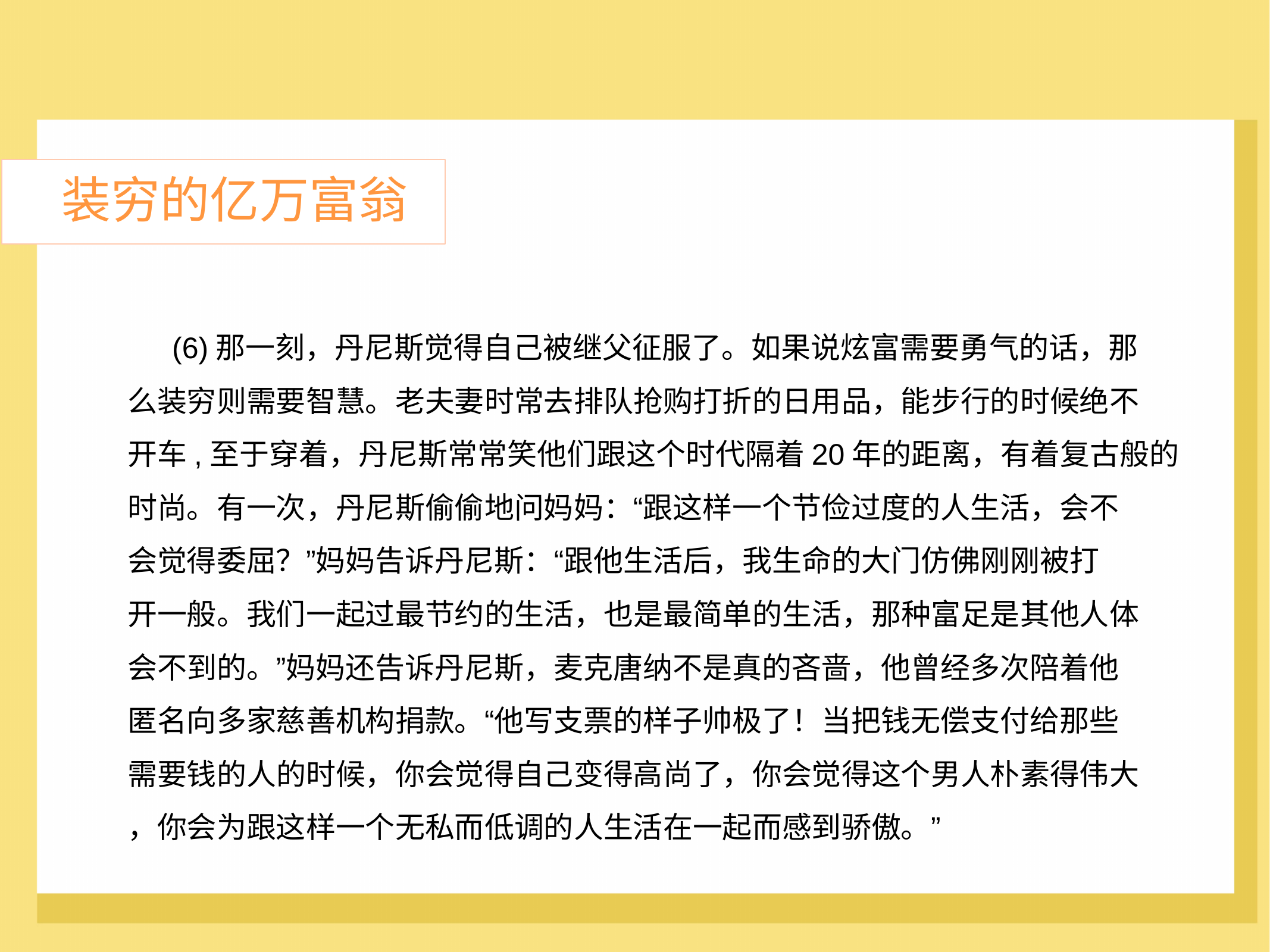

装穷的亿万富翁
	(6)那一刻，丹尼斯觉得自己被继父征服了。如果说炫富需要勇气的话，那

么装穷则需要智慧。老夫妻时常去排队抢购打折的日用品，能步行的时候绝不

开车,至于穿着，丹尼斯常常笑他们跟这个时代隔着20年的距离，有着复古般的

时尚。有一次，丹尼斯偷偷地问妈妈：“跟这样一个节俭过度的人生活，会不

会觉得委屈？”妈妈告诉丹尼斯：“跟他生活后，我生命的大门仿佛刚刚被打

开一般。我们一起过最节约的生活，也是最简单的生活，那种富足是其他人体

会不到的。”妈妈还告诉丹尼斯，麦克唐纳不是真的吝啬，他曾经多次陪着他

匿名向多家慈善机构捐款。“他写支票的样子帅极了！当把钱无偿支付给那些

需要钱的人的时候，你会觉得自己变得高尚了，你会觉得这个男人朴素得伟大

，你会为跟这样一个无私而低调的人生活在一起而感到骄傲。”